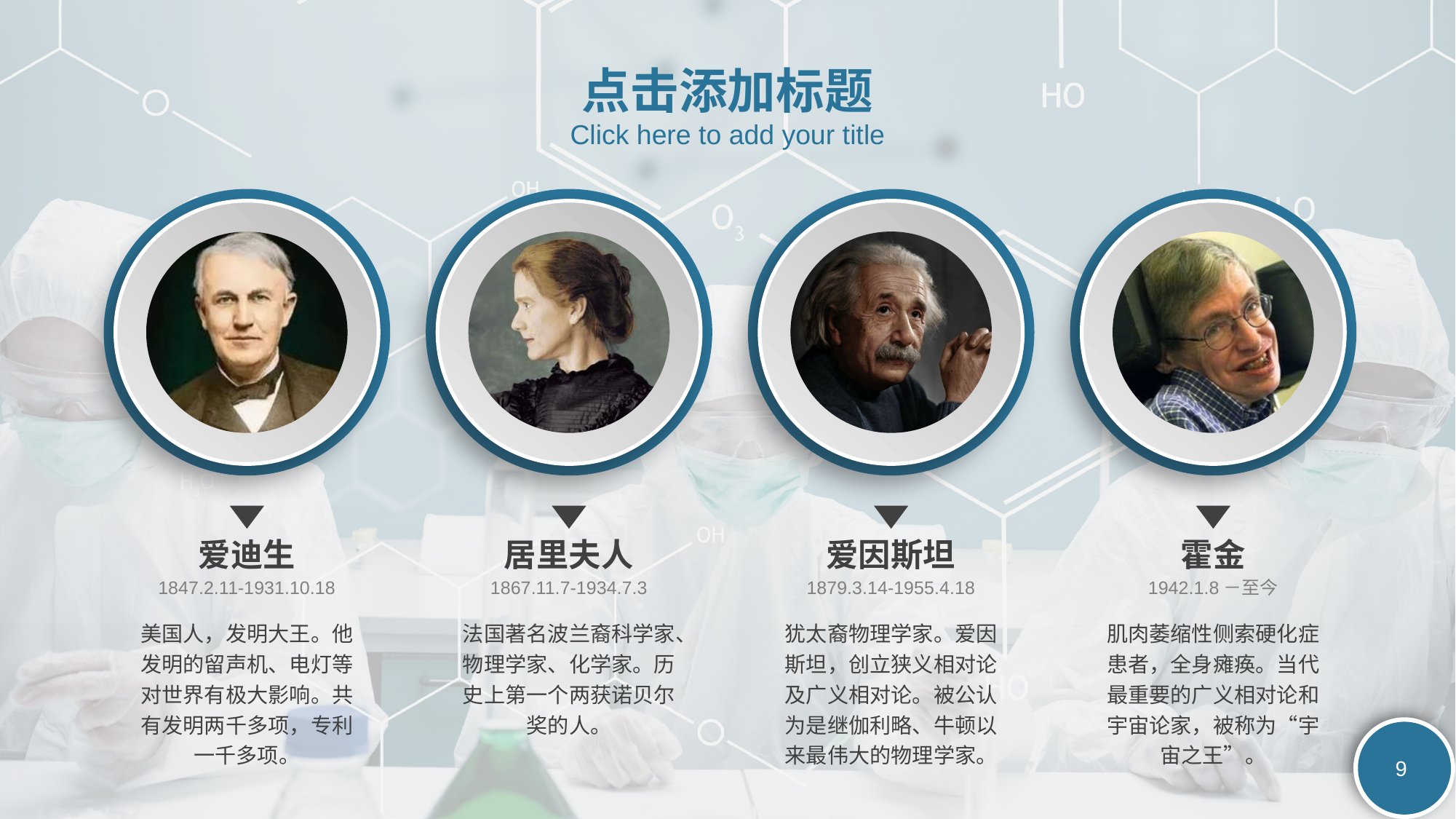

点击添加标题
Click here to add your title

爱迪生
居里夫人
爱因斯坦
霍金
1847.2.11-1931.10.18
1867.11.7-1934.7.3
1879.3.14-1955.4.18
1942.1.8－至今
美国人，发明大王。他发明的留声机、电灯等对世界有极大影响。共有发明两千多项，专利一千多项。
法国著名波兰裔科学家、物理学家、化学家。历史上第一个两获诺贝尔奖的人。
犹太裔物理学家。爱因斯坦，创立狭义相对论及广义相对论。被公认为是继伽利略、牛顿以来最伟大的物理学家。
肌肉萎缩性侧索硬化症患者，全身瘫痪。当代最重要的广义相对论和宇宙论家，被称为“宇宙之王”。